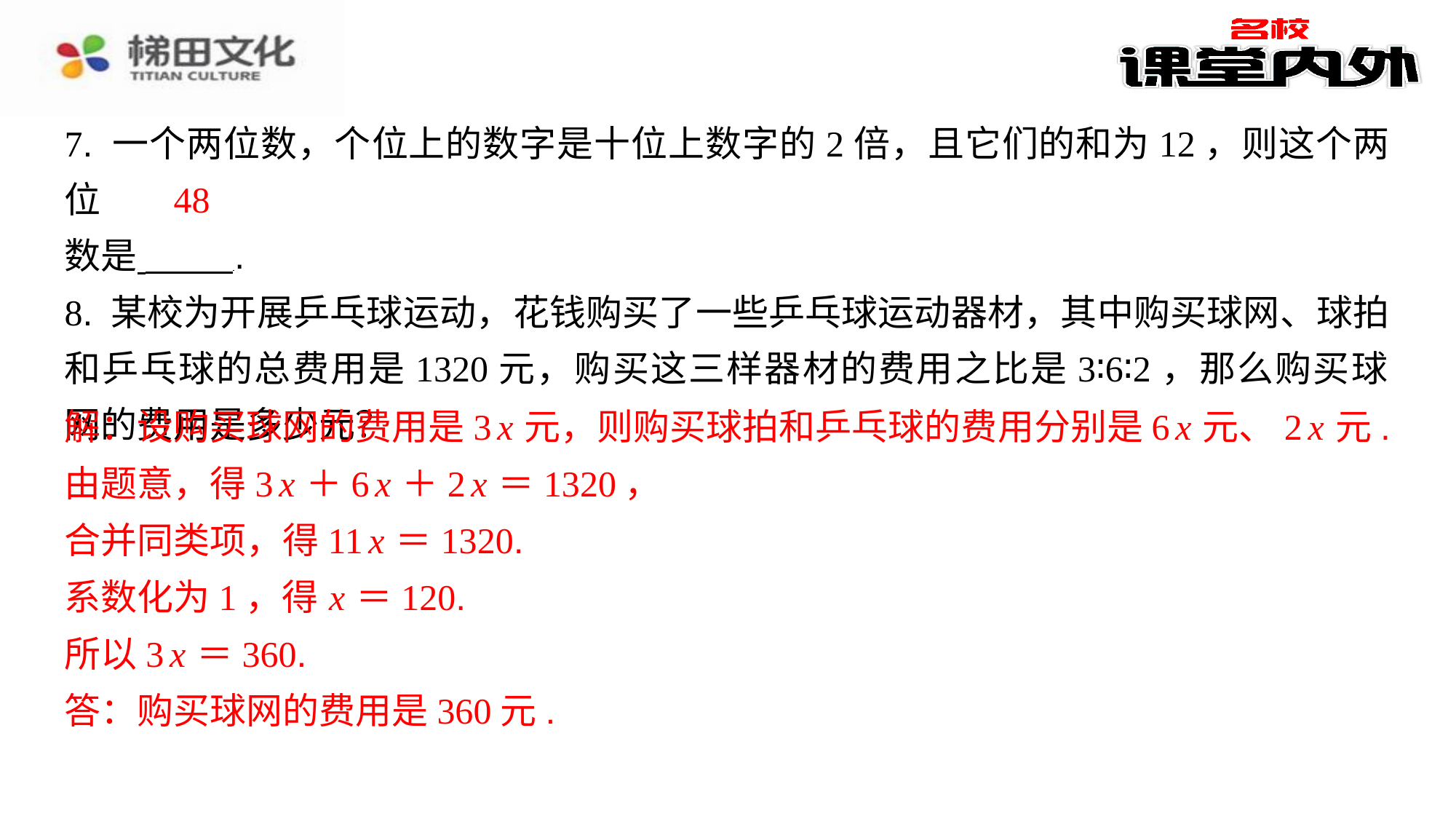

7. 一个两位数，个位上的数字是十位上数字的2倍，且它们的和为12，则这个两位
数是               ⁠.
8. 某校为开展乒乓球运动，花钱购买了一些乒乓球运动器材，其中购买球网、球拍
和乒乓球的总费用是1320元，购买这三样器材的费用之比是3∶6∶2，那么购买球
网的费用是多少元？
解：设购买球网的费用是3 x 元，则购买球拍和乒乓球的费用分别是6 x 元、2 x 元.
由题意，得3 x ＋6 x ＋2 x ＝1320，
合并同类项，得11 x ＝1320.
系数化为1，得 x ＝120.
所以3 x ＝360.
答：购买球网的费用是360元.
48
解：设购买球网的费用是3 x 元，则购买球拍和乒乓球的费用分别是6 x 元、2 x 元.
由题意，得3 x ＋6 x ＋2 x ＝1320，
合并同类项，得11 x ＝1320.
系数化为1，得 x ＝120.
所以3 x ＝360.
答：购买球网的费用是360元.